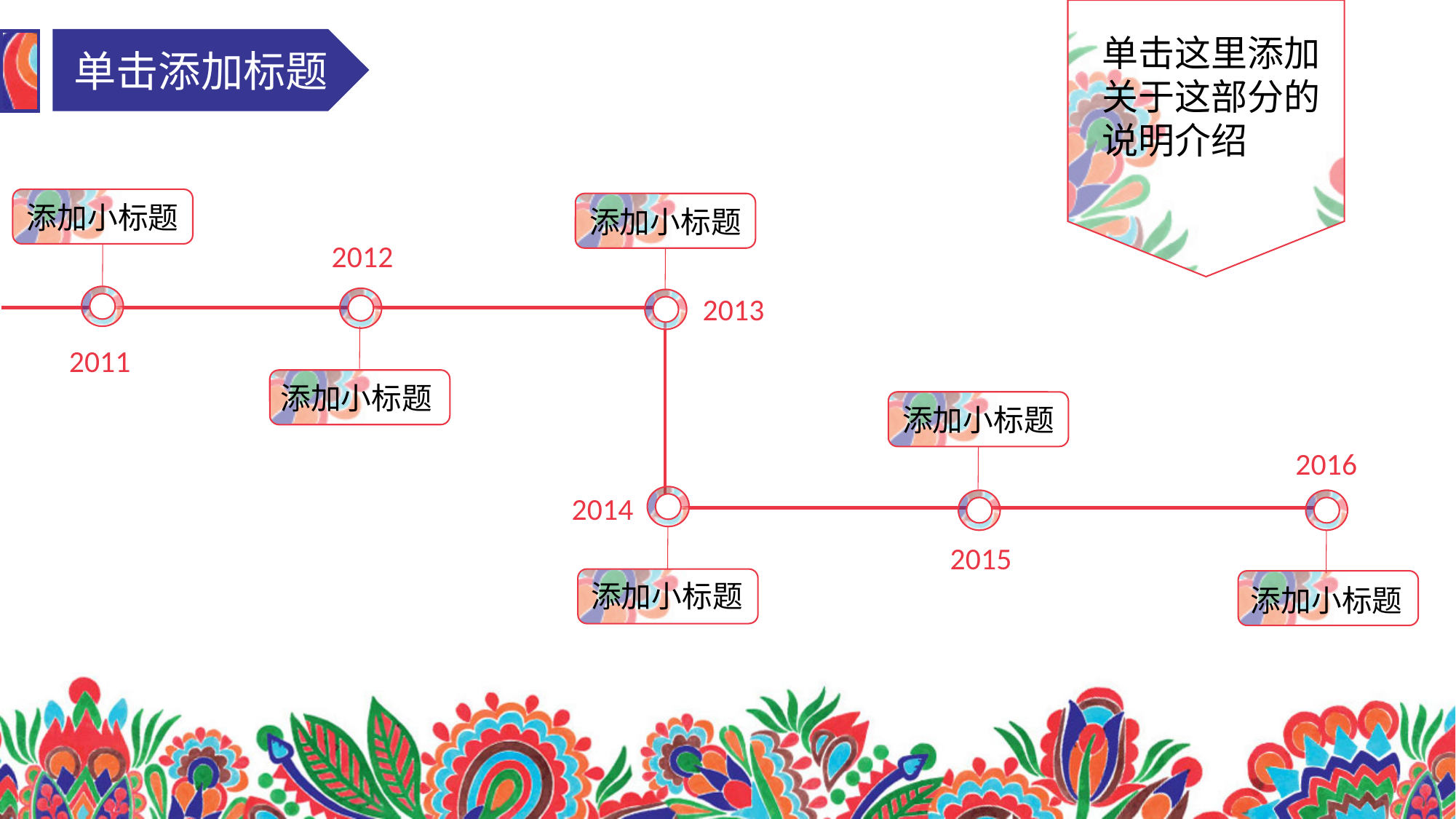

单击这里添加关于这部分的说明介绍
单击添加标题

添加小标题
添加小标题

2012
2013

添加小标题
2011

添加小标题

2016
2014

添加小标题

添加小标题
2015